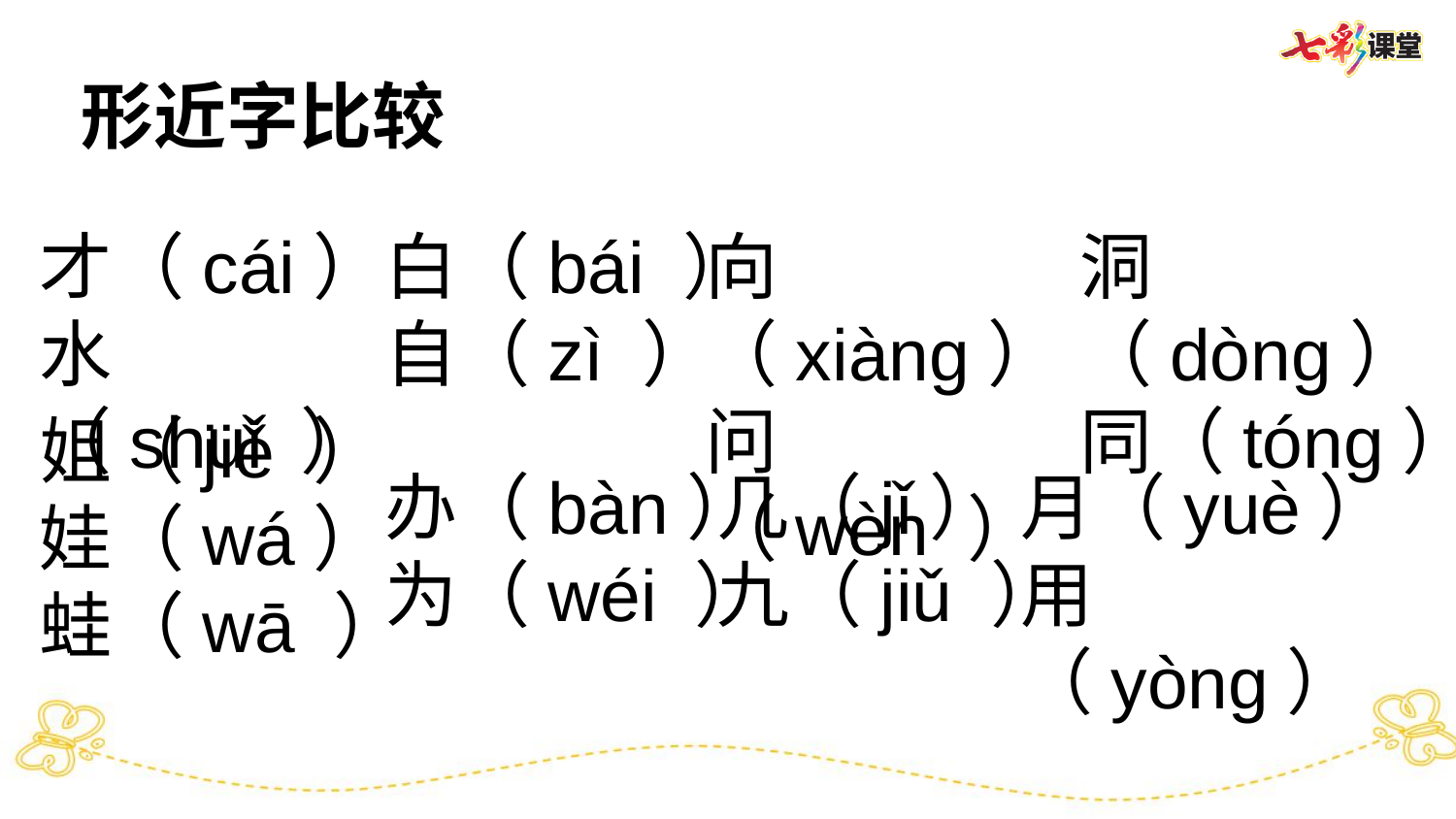

形近字比较
才（cái）
水（shuǐ ）
白（bái ）
自（zì ）
向（xiànɡ）
问（wèn ）
洞（dònɡ）
同（tónɡ）
姐（jiě ）
娃（wá）
蛙（wā ）
办（bàn）
为（wéi ）
几（jǐ）
九（jiǔ ）
月（yuè）
用（yònɡ）